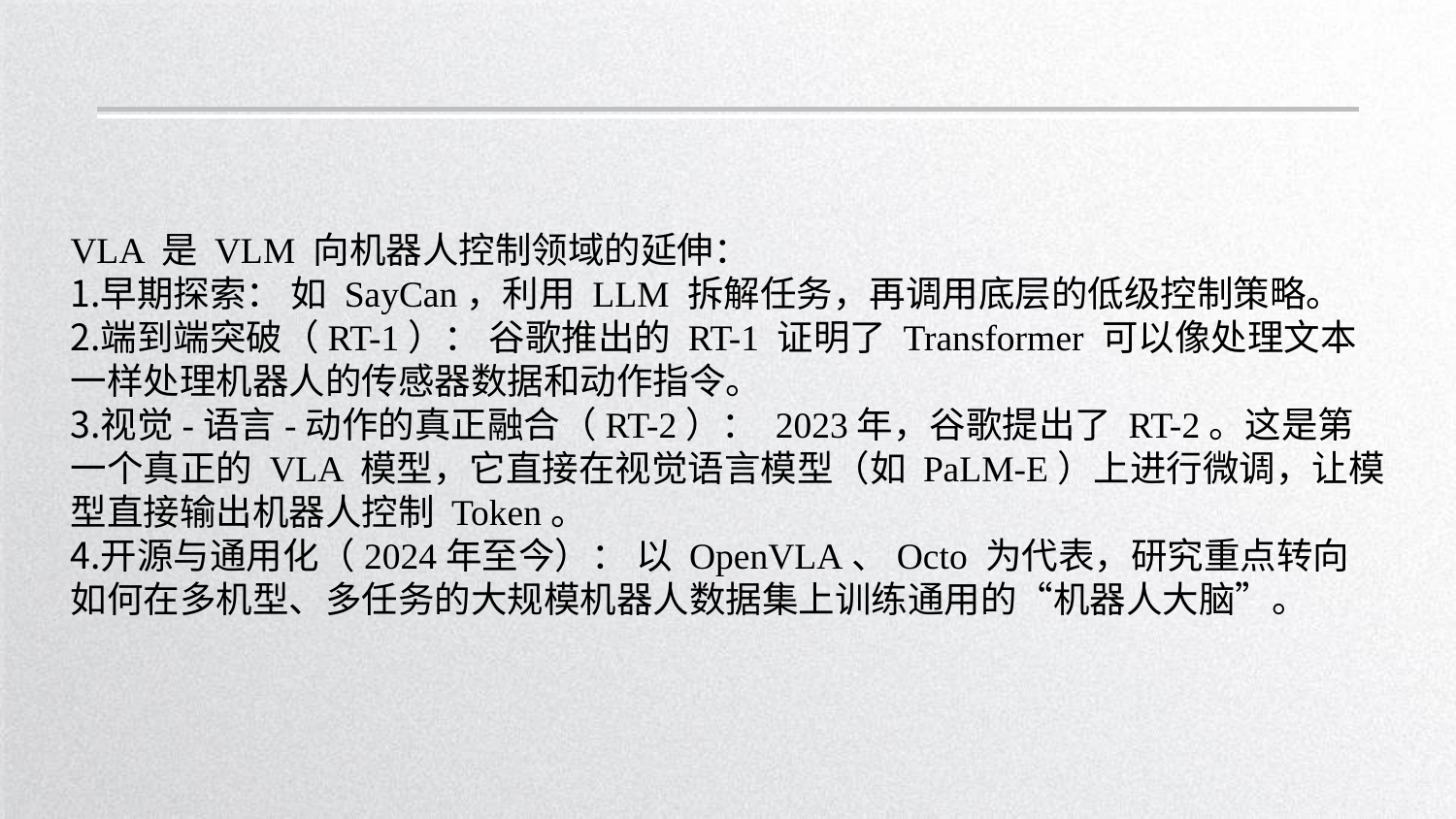

VLA 是 VLM 向机器人控制领域的延伸：
早期探索： 如 SayCan，利用 LLM 拆解任务，再调用底层的低级控制策略。
端到端突破（RT-1）： 谷歌推出的 RT-1 证明了 Transformer 可以像处理文本一样处理机器人的传感器数据和动作指令。
视觉-语言-动作的真正融合（RT-2）： 2023年，谷歌提出了 RT-2。这是第一个真正的 VLA 模型，它直接在视觉语言模型（如 PaLM-E）上进行微调，让模型直接输出机器人控制 Token。
开源与通用化（2024年至今）： 以 OpenVLA、Octo 为代表，研究重点转向如何在多机型、多任务的大规模机器人数据集上训练通用的“机器人大脑”。